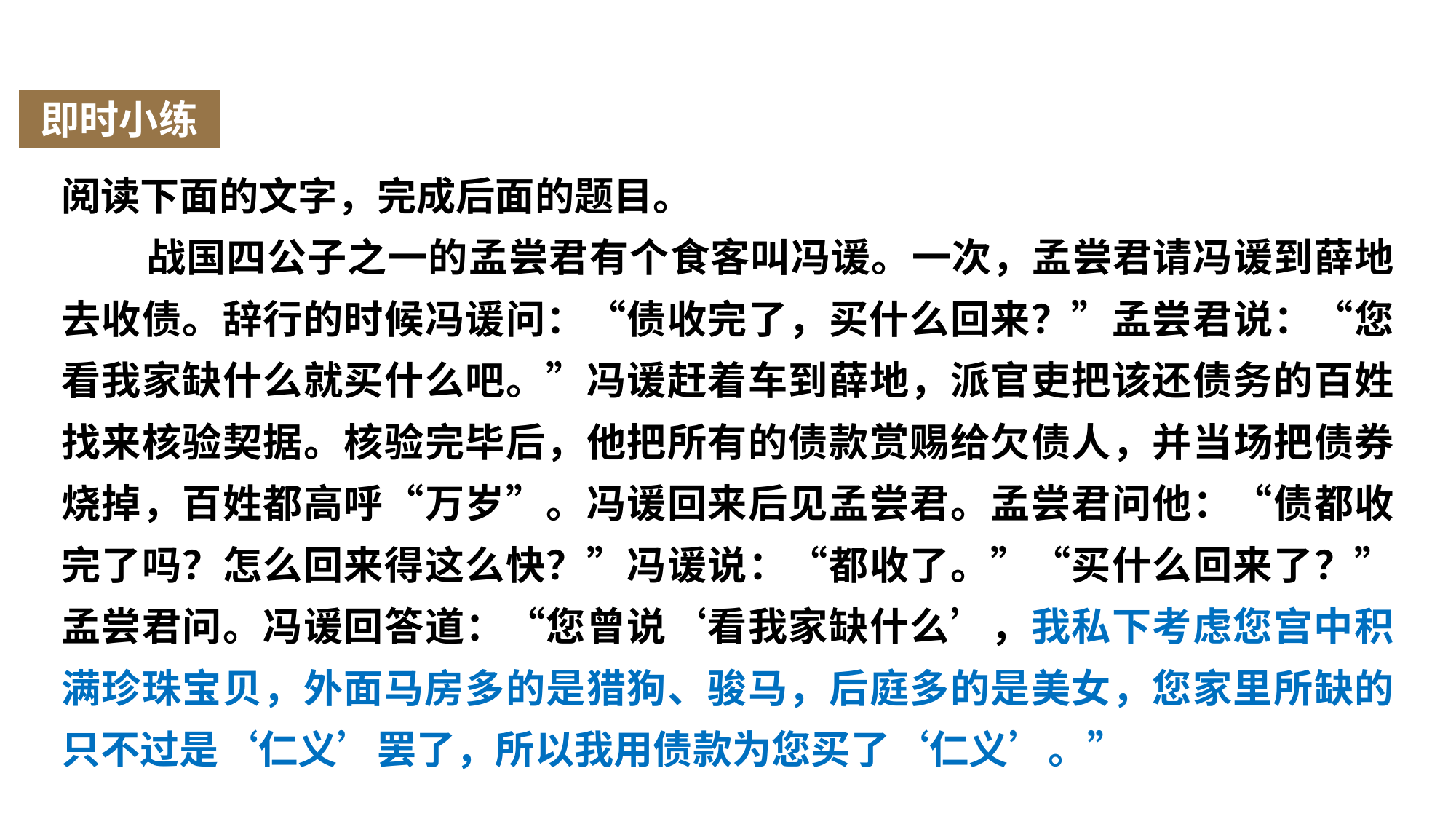

即时小练
阅读下面的文字，完成后面的题目。
战国四公子之一的孟尝君有个食客叫冯谖。一次，孟尝君请冯谖到薛地去收债。辞行的时候冯谖问：“债收完了，买什么回来？”孟尝君说：“您看我家缺什么就买什么吧。”冯谖赶着车到薛地，派官吏把该还债务的百姓找来核验契据。核验完毕后，他把所有的债款赏赐给欠债人，并当场把债券烧掉，百姓都高呼“万岁”。冯谖回来后见孟尝君。孟尝君问他：“债都收完了吗？怎么回来得这么快？”冯谖说：“都收了。”“买什么回来了？”孟尝君问。冯谖回答道：“您曾说‘看我家缺什么’，我私下考虑您宫中积满珍珠宝贝，外面马房多的是猎狗、骏马，后庭多的是美女，您家里所缺的只不过是‘仁义’罢了，所以我用债款为您买了‘仁义’。”